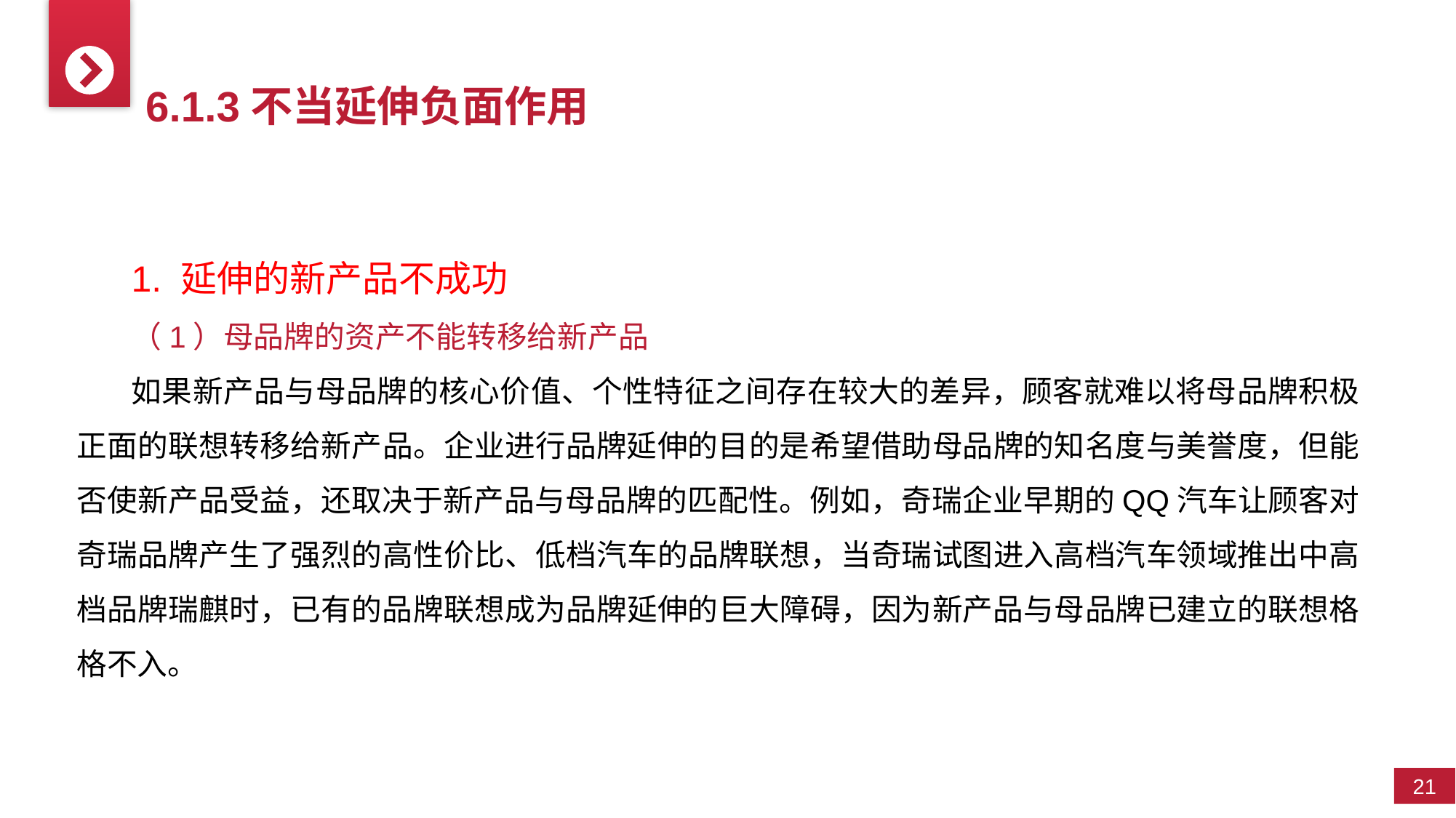

6.1.3不当延伸负面作用
1. 延伸的新产品不成功
（1）母品牌的资产不能转移给新产品
如果新产品与母品牌的核心价值、个性特征之间存在较大的差异，顾客就难以将母品牌积极正面的联想转移给新产品。企业进行品牌延伸的目的是希望借助母品牌的知名度与美誉度，但能否使新产品受益，还取决于新产品与母品牌的匹配性。例如，奇瑞企业早期的QQ汽车让顾客对奇瑞品牌产生了强烈的高性价比、低档汽车的品牌联想，当奇瑞试图进入高档汽车领域推出中高档品牌瑞麒时，已有的品牌联想成为品牌延伸的巨大障碍，因为新产品与母品牌已建立的联想格格不入。